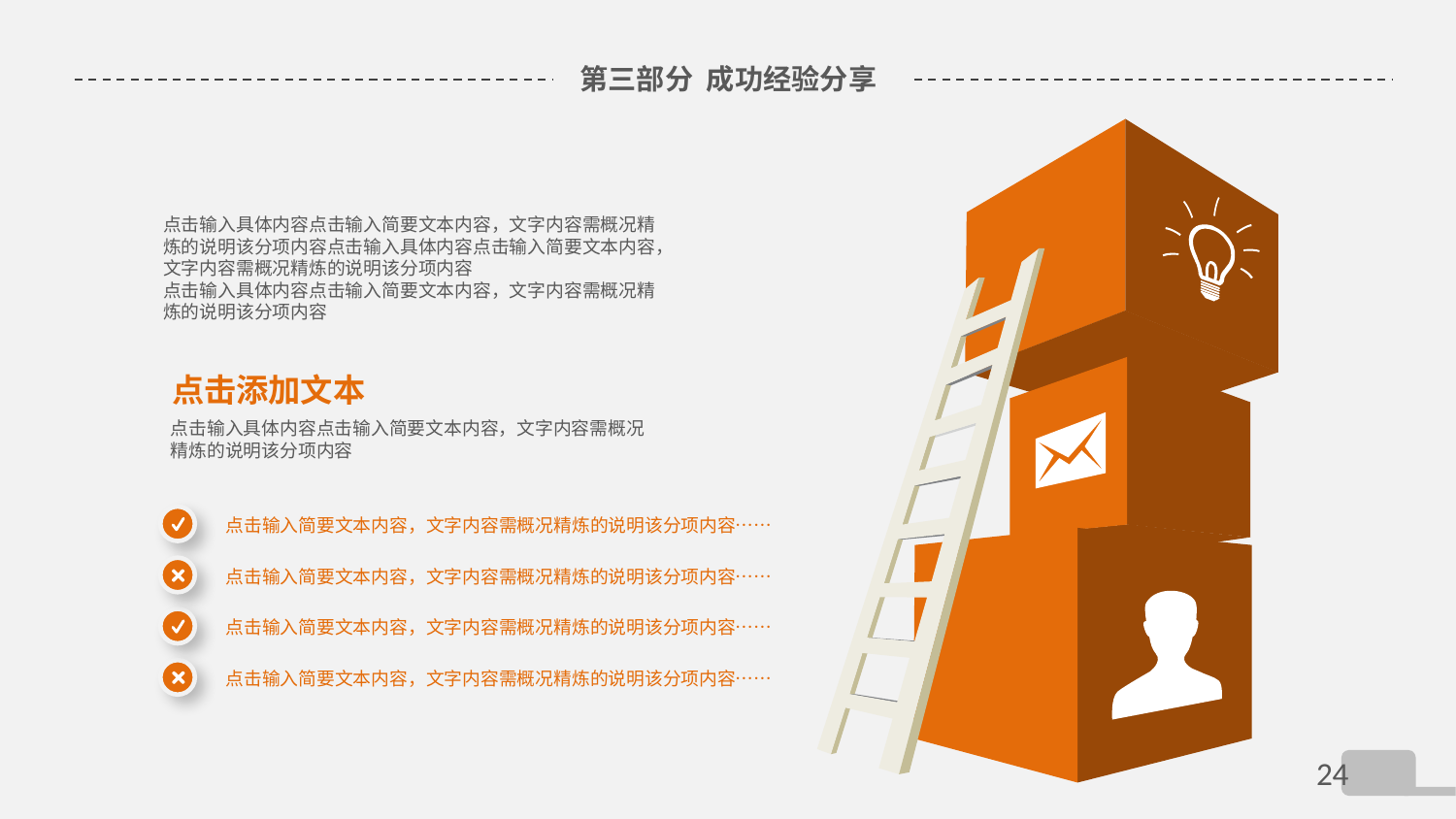

# 第三部分  成功经验分享

点击输入具体内容点击输入简要文本内容，文字内容需概况精炼的说明该分项内容点击输入具体内容点击输入简要文本内容，文字内容需概况精炼的说明该分项内容
点击输入具体内容点击输入简要文本内容，文字内容需概况精炼的说明该分项内容

点击添加文本
点击输入具体内容点击输入简要文本内容，文字内容需概况精炼的说明该分项内容
点击输入简要文本内容，文字内容需概况精炼的说明该分项内容……

点击输入简要文本内容，文字内容需概况精炼的说明该分项内容……

点击输入简要文本内容，文字内容需概况精炼的说明该分项内容……

点击输入简要文本内容，文字内容需概况精炼的说明该分项内容……